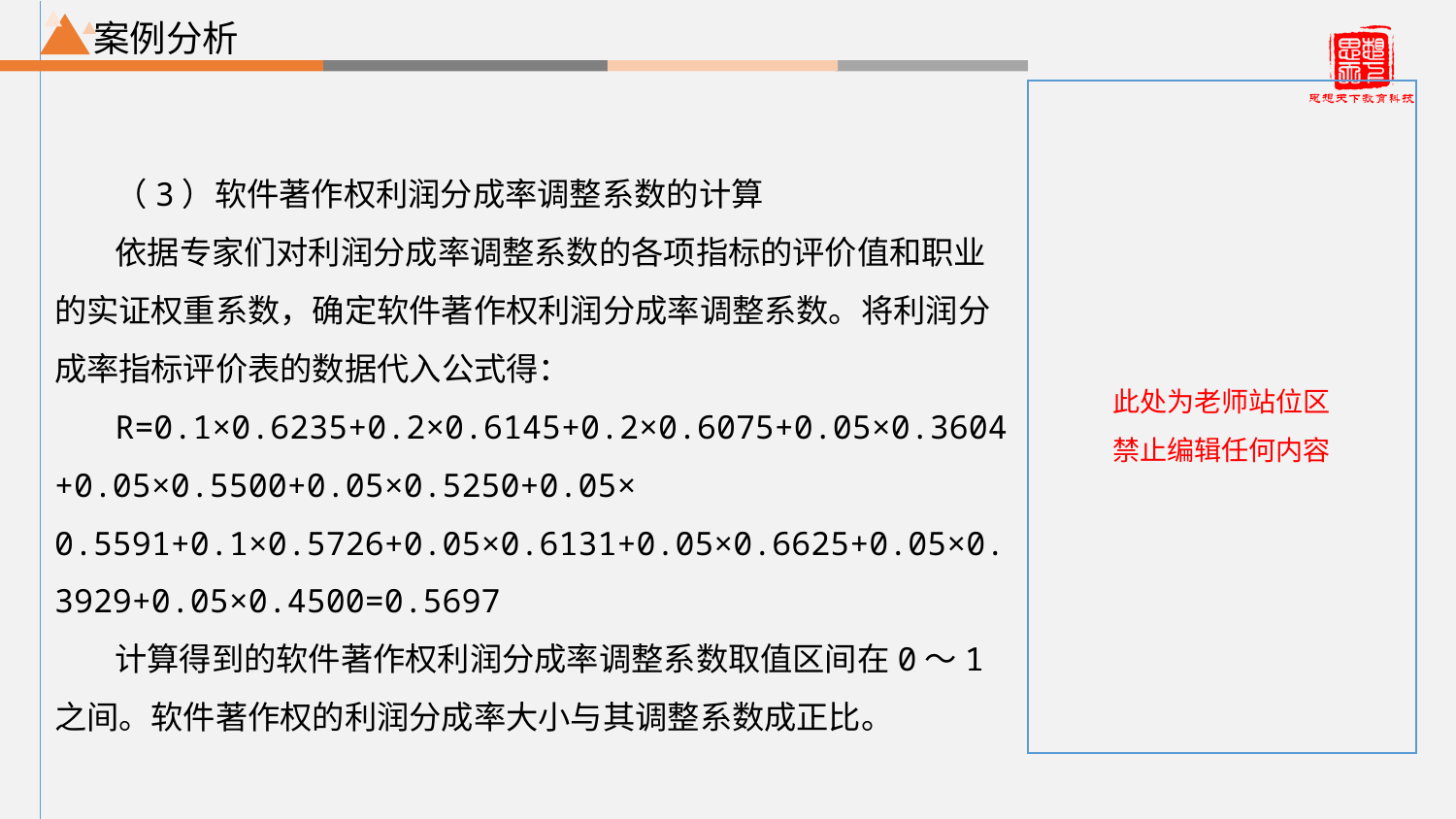

案例分析
（3）软件著作权利润分成率调整系数的计算
依据专家们对利润分成率调整系数的各项指标的评价值和职业的实证权重系数，确定软件著作权利润分成率调整系数。将利润分成率指标评价表的数据代入公式得：
R=0.1×0.6235+0.2×0.6145+0.2×0.6075+0.05×0.3604+0.05×0.5500+0.05×0.5250+0.05× 0.5591+0.1×0.5726+0.05×0.6131+0.05×0.6625+0.05×0.3929+0.05×0.4500=0.5697
计算得到的软件著作权利润分成率调整系数取值区间在0～1之间。软件著作权的利润分成率大小与其调整系数成正比。

93